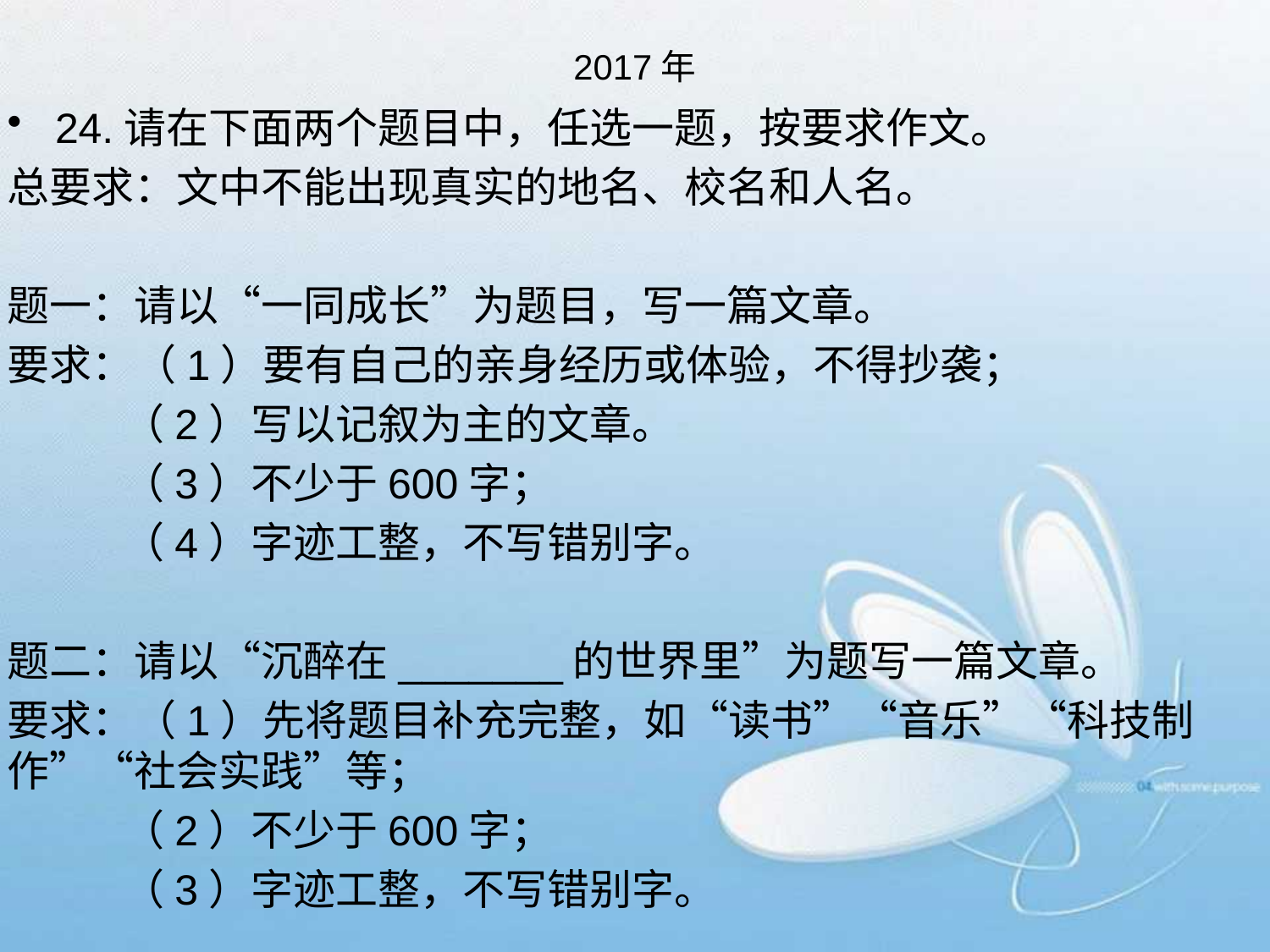

# 2017年
24.请在下面两个题目中，任选一题，按要求作文。
总要求：文中不能出现真实的地名、校名和人名。

题一：请以“一同成长”为题目，写一篇文章。
要求：（1）要有自己的亲身经历或体验，不得抄袭；
           （2）写以记叙为主的文章。
           （3）不少于600字；
           （4）字迹工整，不写错别字。

题二：请以“沉醉在_______的世界里”为题写一篇文章。
要求：（1）先将题目补充完整，如“读书”“音乐”“科技制作”“社会实践”等；
           （2）不少于600字；
           （3）字迹工整，不写错别字。